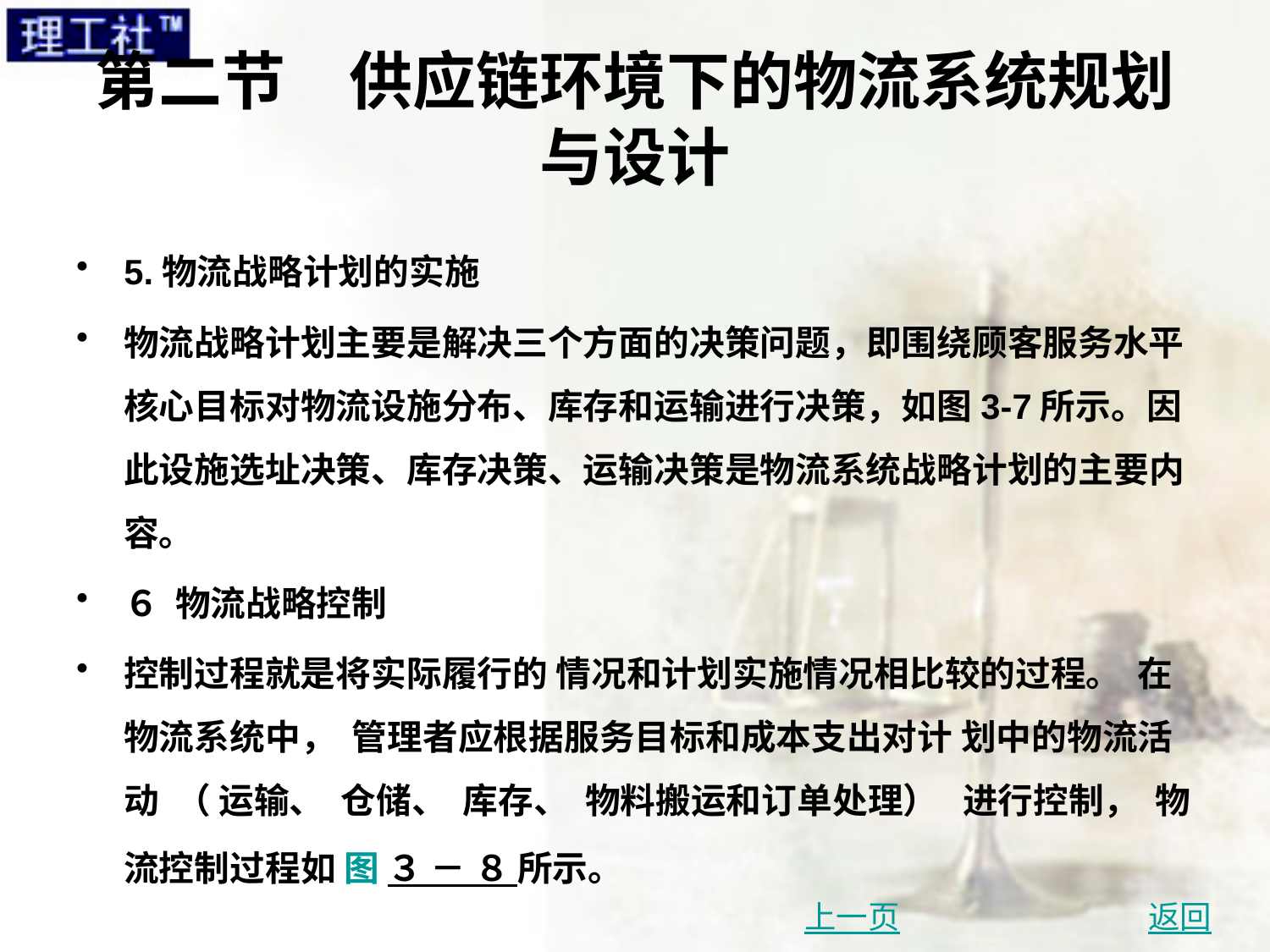

# 第二节　供应链环境下的物流系统规划与设计
5.物流战略计划的实施
物流战略计划主要是解决三个方面的决策问题，即围绕顾客服务水平核心目标对物流设施分布、库存和运输进行决策，如图3-7所示。因此设施选址决策、库存决策、运输决策是物流系统战略计划的主要内容。
６  物流战略控制
控制过程就是将实际履行的 情况和计划实施情况相比较的过程。  在物流系统中，  管理者应根据服务目标和成本支出对计 划中的物流活动  （ 运输、  仓储、  库存、  物料搬运和订单处理）   进行控制，  物流控制过程如 图 ３ － ８ 所示。

上一页
返回